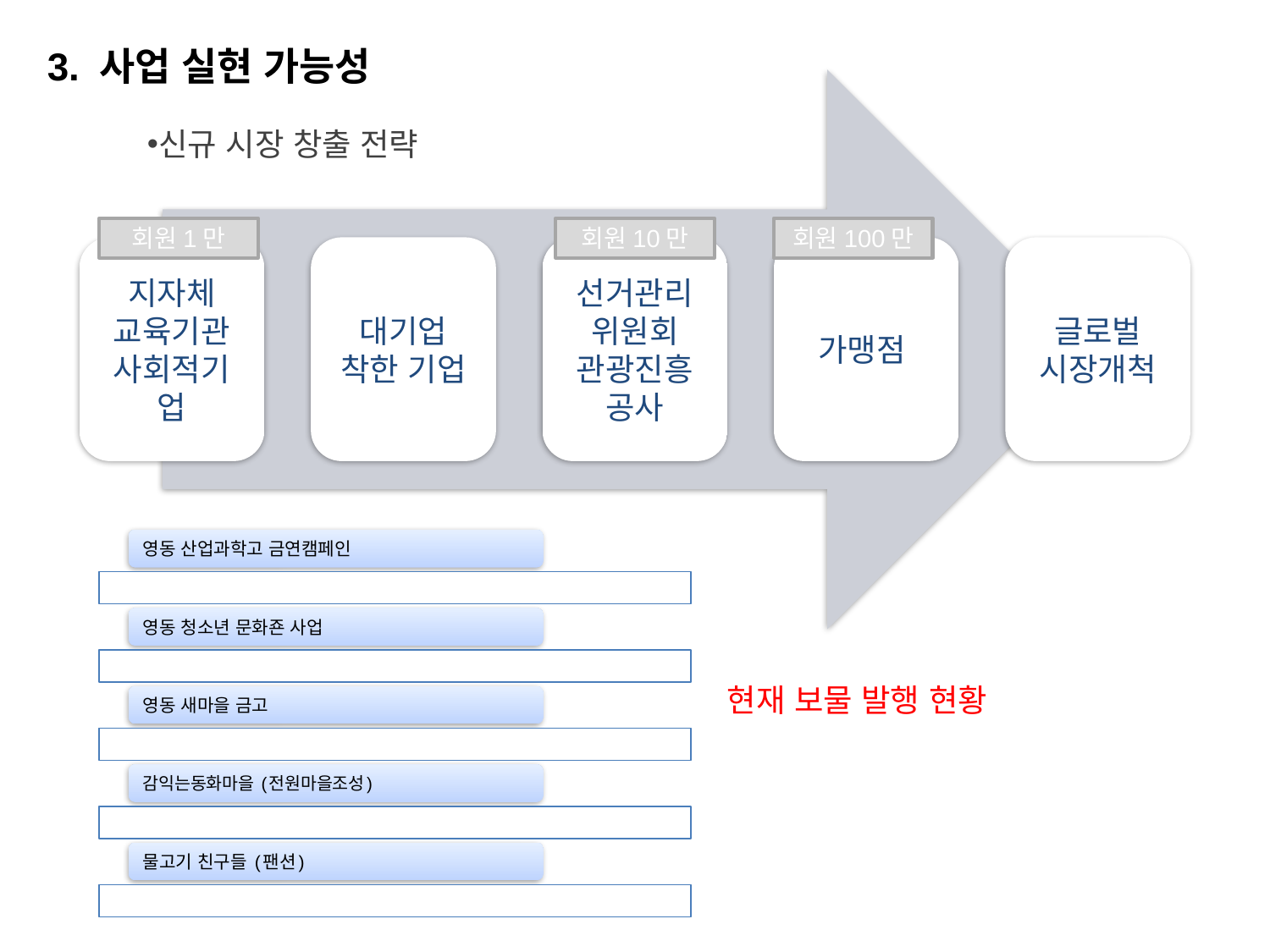

3. 사업 실현 가능성
지자체
교육기관
사회적기업
대기업
착한 기업
선거관리
위원회
관광진흥공사
가맹점
글로벌 시장개척
신규 시장 창출 전략
회원1만
회원10만
회원100만
영동 산업과학고 금연캠페인
영동 청소년 문화죤 사업
영동 새마을 금고
감익는동화마을 (전원마을조성)
물고기 친구들 (팬션)
현재 보물 발행 현황